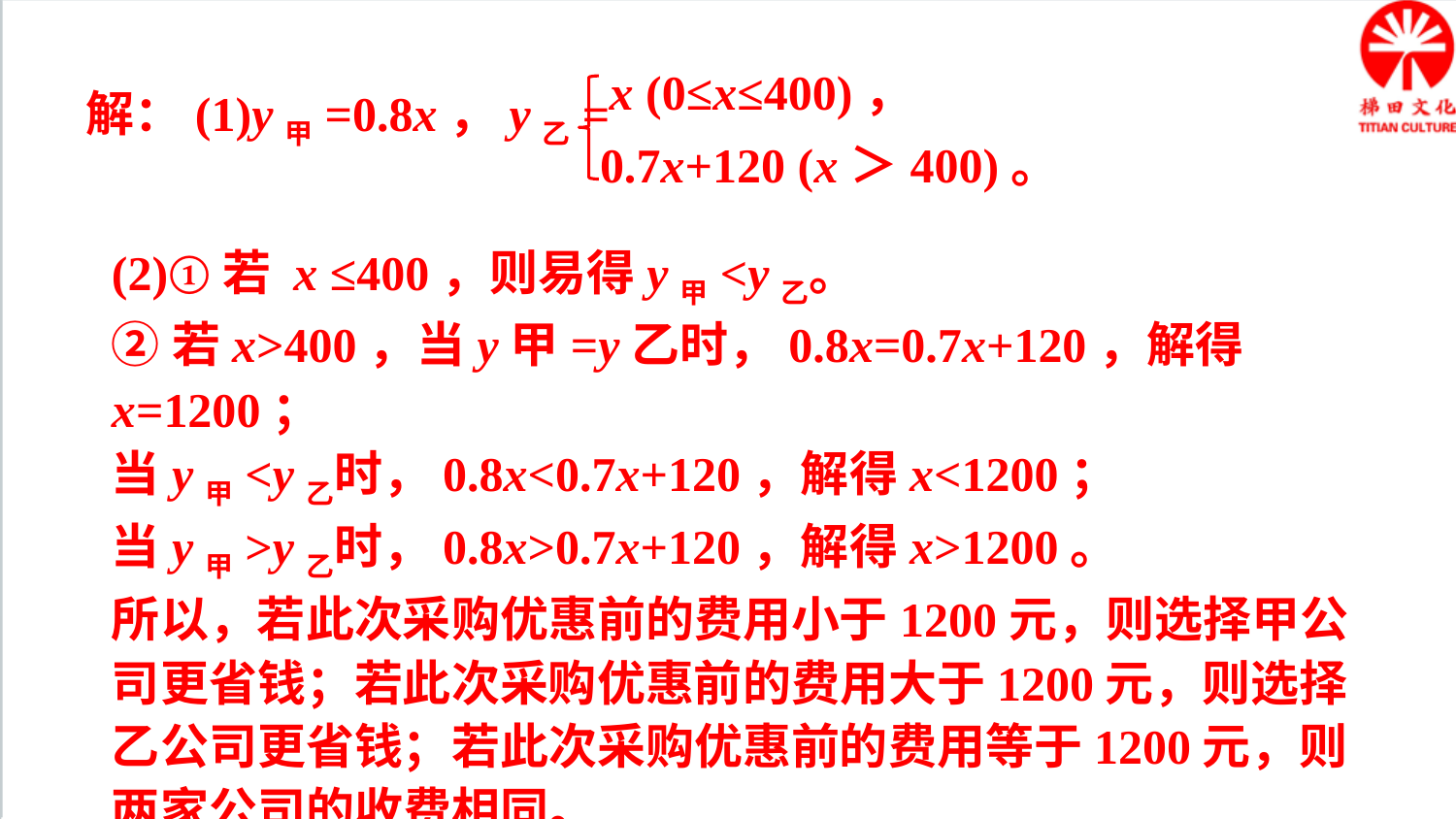

x (0≤x≤400)，
解：(1)y甲=0.8x，y乙=

0.7x+120 (x＞400)。
(2)①若 x ≤400，则易得y甲<y乙。
②若x>400，当y甲=y乙时，0.8x=0.7x+120，解得x=1200；
当y甲<y乙时，0.8x<0.7x+120，解得x<1200；
当y甲>y乙时，0.8x>0.7x+120，解得x>1200。
所以，若此次采购优惠前的费用小于1200元，则选择甲公司更省钱；若此次采购优惠前的费用大于1200元，则选择乙公司更省钱；若此次采购优惠前的费用等于1200元，则两家公司的收费相同。